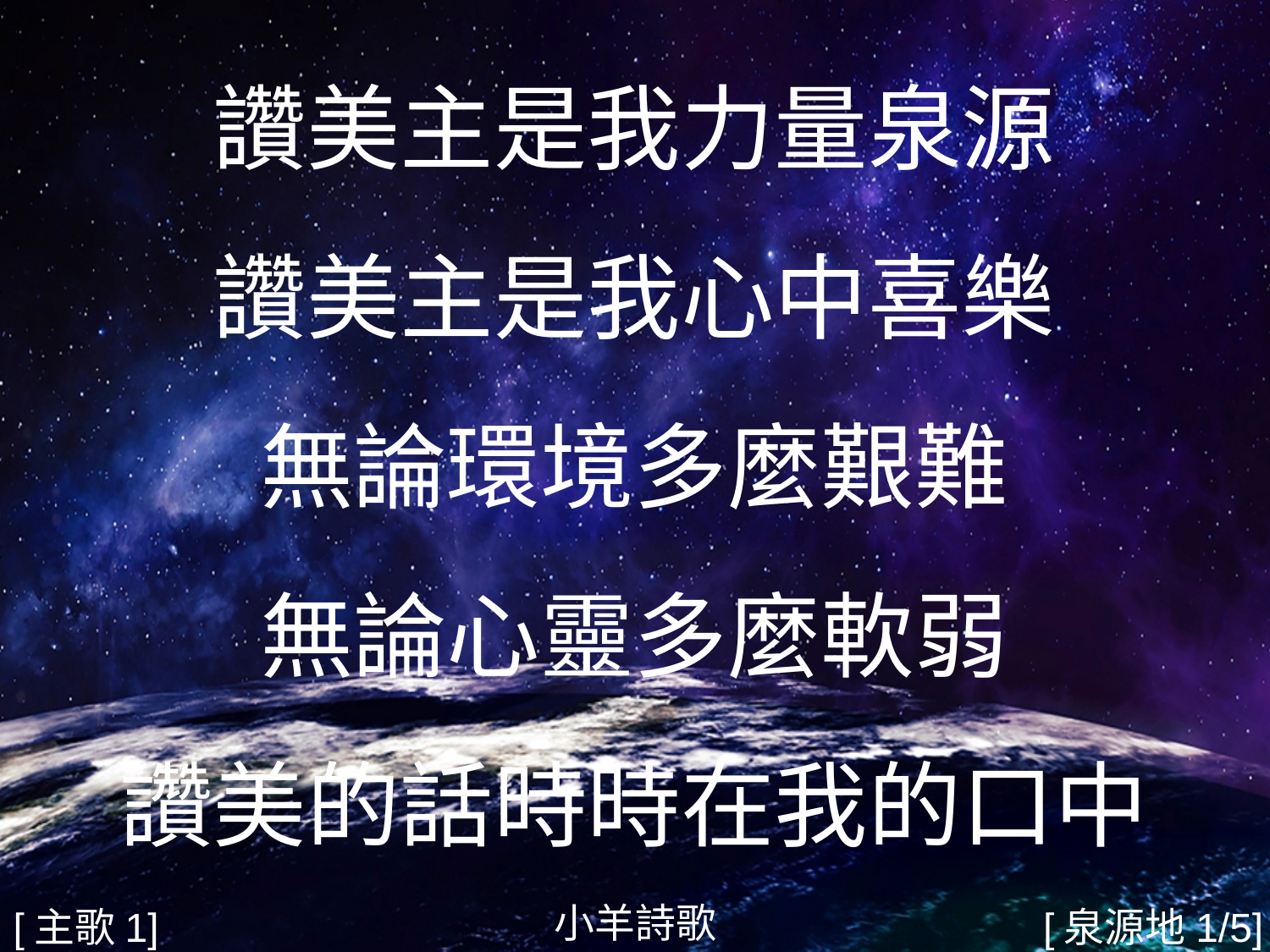

讚美主是我力量泉源

讚美主是我心中喜樂

無論環境多麼艱難

無論心靈多麼軟弱

讚美的話時時在我的口中

#

小羊詩歌
[主歌1]
[泉源地1/5]